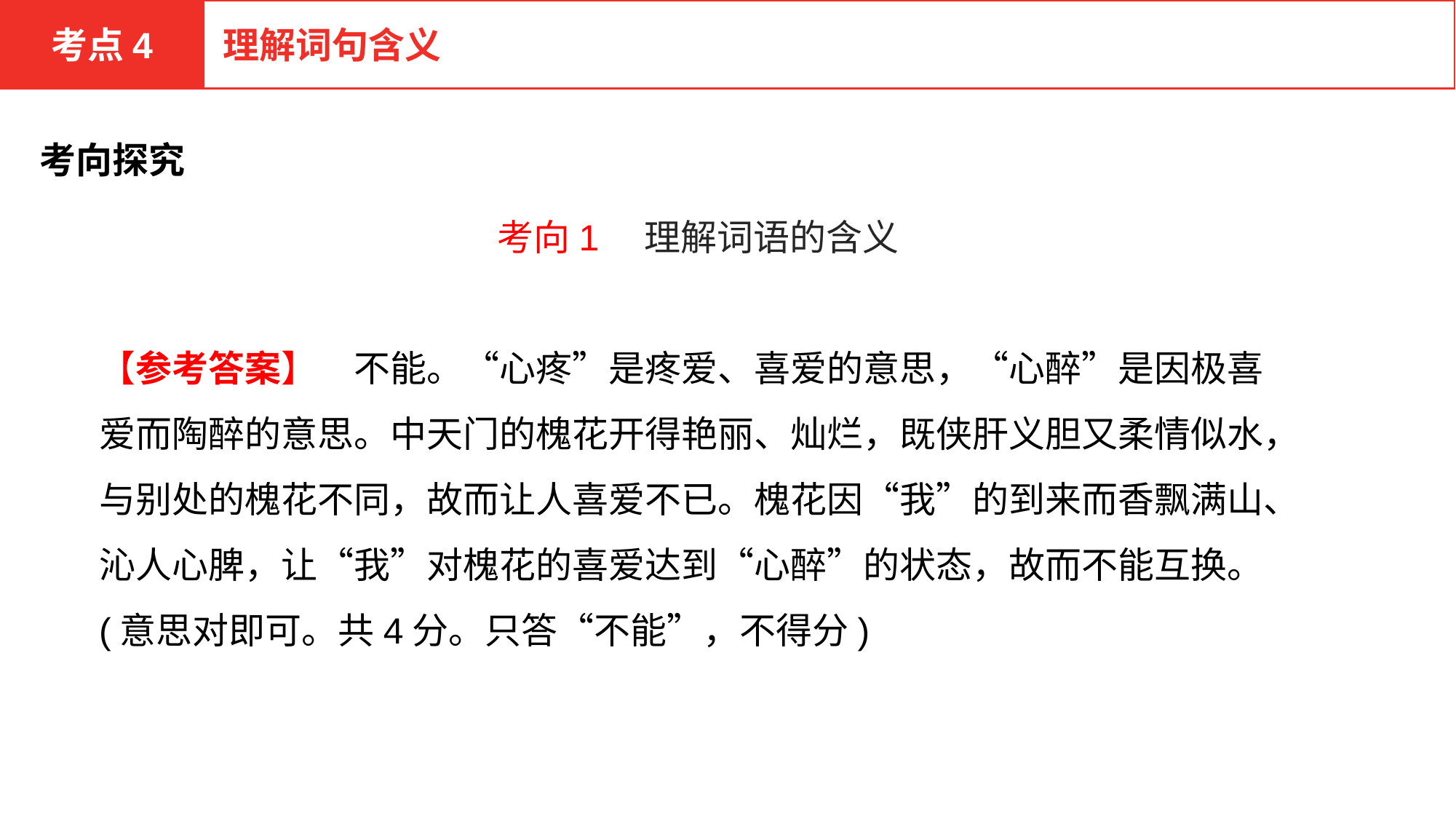

考点4
理解词句含义
考向探究
考向1　理解词语的含义

【参考答案】　不能。“心疼”是疼爱、喜爱的意思，“心醉”是因极喜爱而陶醉的意思。中天门的槐花开得艳丽、灿烂，既侠肝义胆又柔情似水，与别处的槐花不同，故而让人喜爱不已。槐花因“我”的到来而香飘满山、沁人心脾，让“我”对槐花的喜爱达到“心醉”的状态，故而不能互换。(意思对即可。共4分。只答“不能”，不得分)